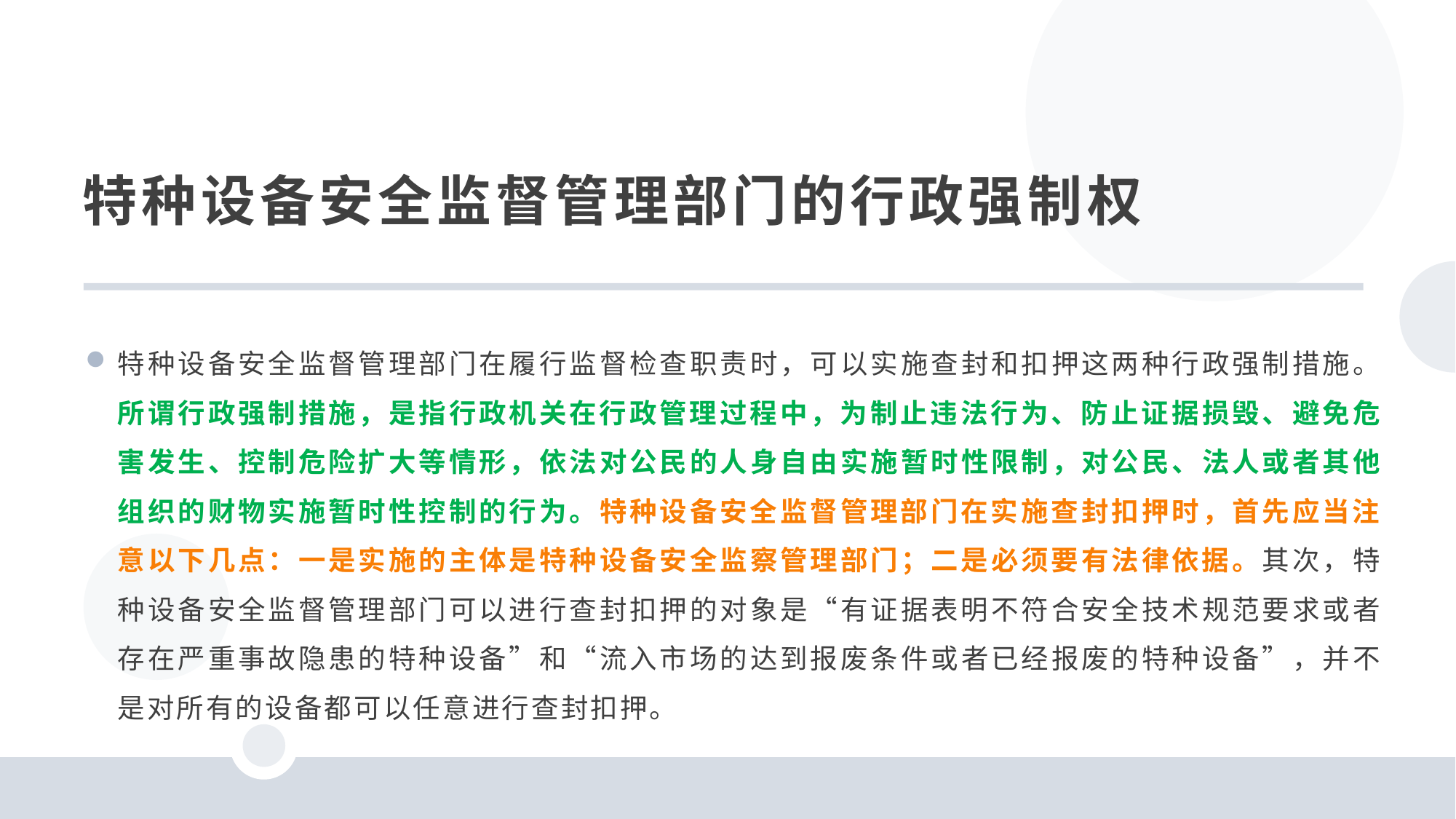

特种设备安全监督管理部门的行政强制权

特种设备安全监督管理部门在履行监督检查职责时，可以实施查封和扣押这两种行政强制措施。所谓行政强制措施，是指行政机关在行政管理过程中，为制止违法行为、防止证据损毁、避免危害发生、控制危险扩大等情形，依法对公民的人身自由实施暂时性限制，对公民、法人或者其他组织的财物实施暂时性控制的行为。特种设备安全监督管理部门在实施查封扣押时，首先应当注意以下几点：一是实施的主体是特种设备安全监察管理部门；二是必须要有法律依据。其次，特种设备安全监督管理部门可以进行查封扣押的对象是“有证据表明不符合安全技术规范要求或者存在严重事故隐患的特种设备”和“流入市场的达到报废条件或者已经报废的特种设备”，并不是对所有的设备都可以任意进行查封扣押。